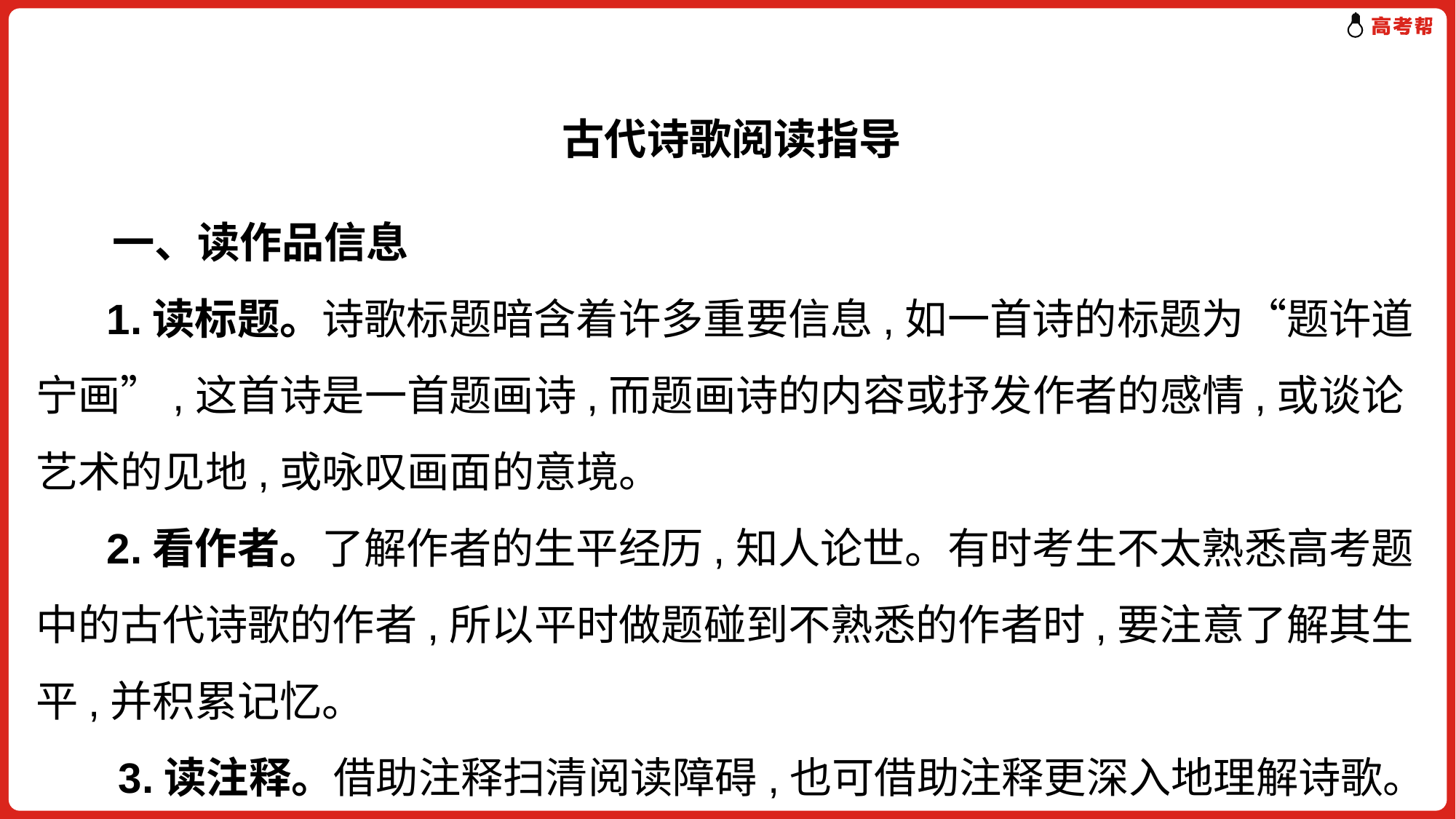

古代诗歌阅读指导
       一、读作品信息
      1.读标题。诗歌标题暗含着许多重要信息,如一首诗的标题为“题许道宁画”,这首诗是一首题画诗,而题画诗的内容或抒发作者的感情,或谈论艺术的见地,或咏叹画面的意境。
      2.看作者。了解作者的生平经历,知人论世。有时考生不太熟悉高考题中的古代诗歌的作者,所以平时做题碰到不熟悉的作者时,要注意了解其生平,并积累记忆。
       3.读注释。借助注释扫清阅读障碍,也可借助注释更深入地理解诗歌。